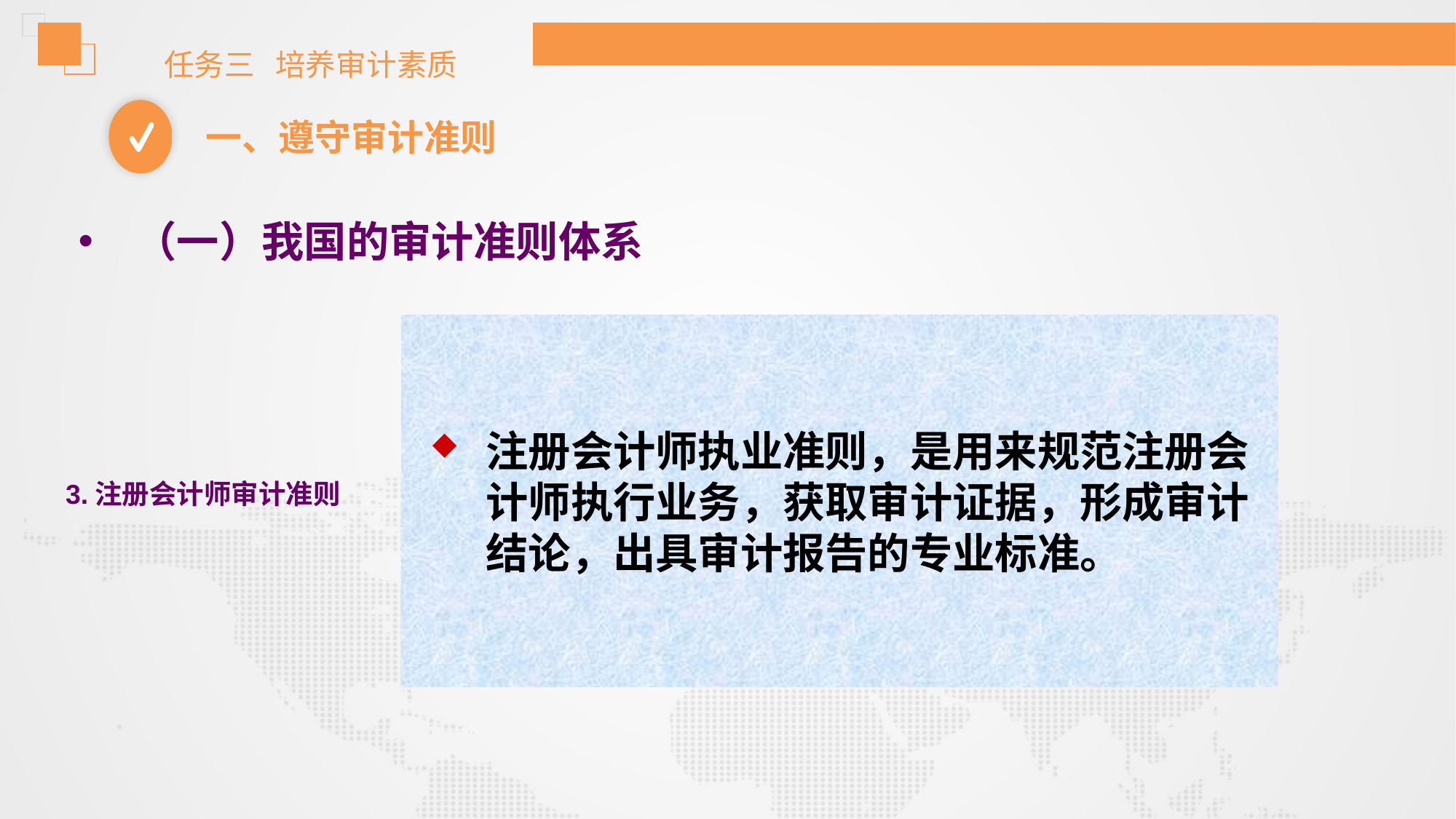

任务三   培养审计素质

一、遵守审计准则

（一）我国的审计准则体系
注册会计师执业准则，是用来规范注册会计师执行业务，获取审计证据，形成审计结论，出具审计报告的专业标准。
3.注册会计师审计准则